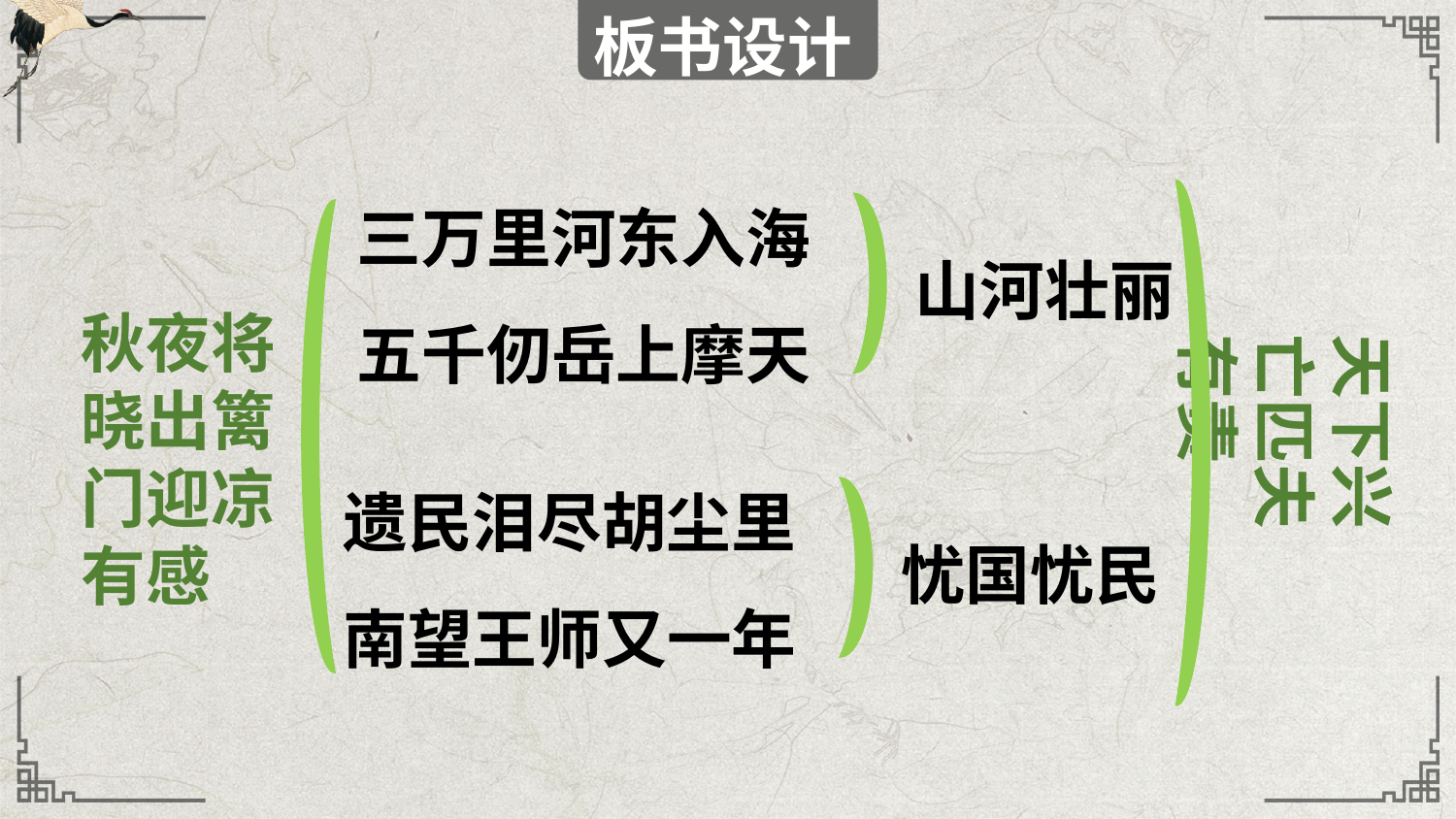

板书设计
三万里河东入海
五千仞岳上摩天

山河壮丽
秋夜将晓出篱门迎凉有感
天下兴亡匹夫有责
遗民泪尽胡尘里
南望王师又一年

忧国忧民